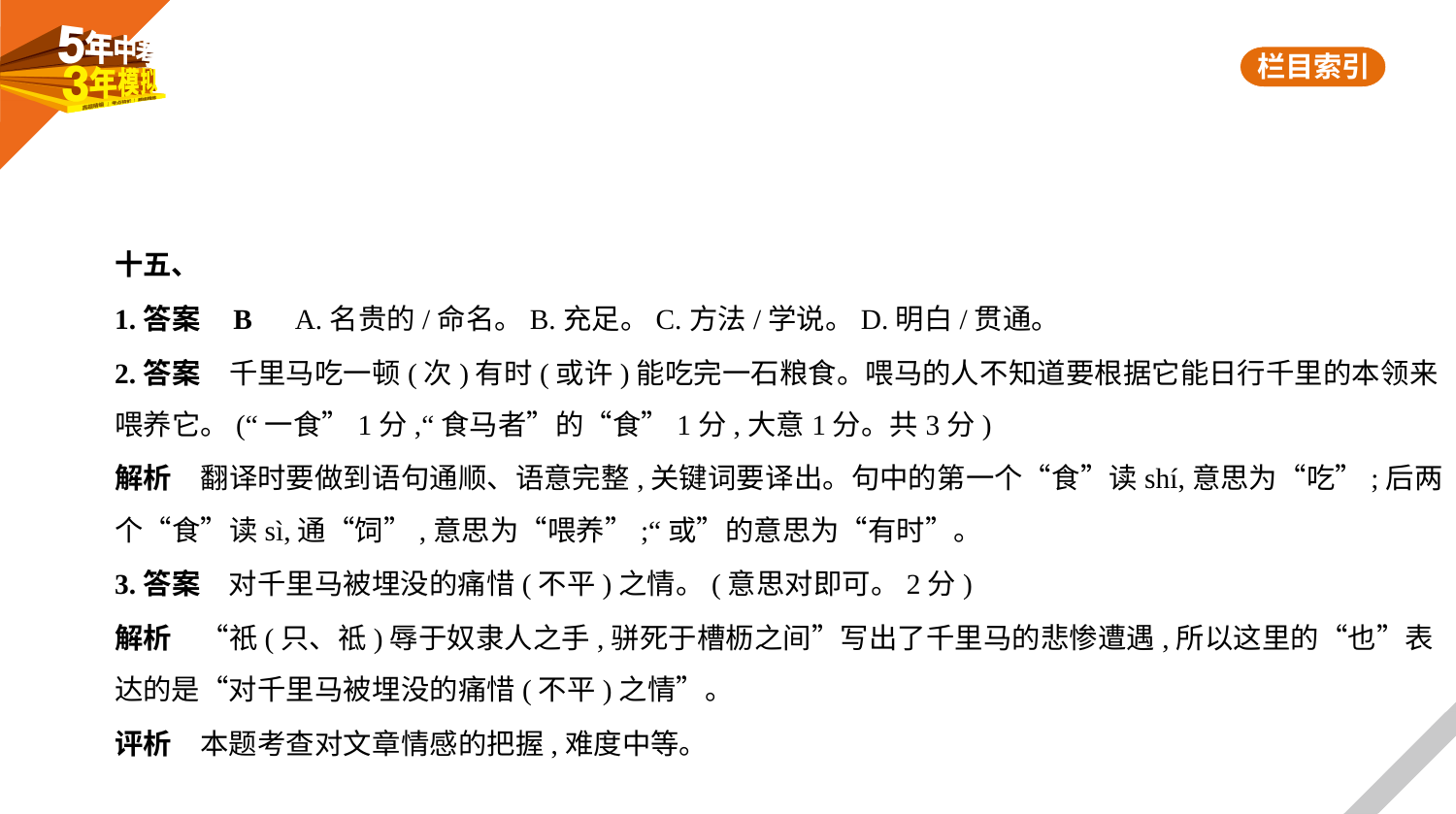

十五、
1.答案    B　A.名贵的/命名。B.充足。C.方法/学说。D.明白/贯通。
2.答案　千里马吃一顿(次)有时(或许)能吃完一石粮食。喂马的人不知道要根据它能日行千里的本领来
喂养它。(“一食”1分,“食马者”的“食”1分,大意1分。共3分)
解析　翻译时要做到语句通顺、语意完整,关键词要译出。句中的第一个“食”读shí,意思为“吃”;后两
个“食”读sì,通“饲”,意思为“喂养”;“或”的意思为“有时”。
3.答案　对千里马被埋没的痛惜(不平)之情。(意思对即可。2分)
解析　“祇(只、祗)辱于奴隶人之手,骈死于槽枥之间”写出了千里马的悲惨遭遇,所以这里的“也”表
达的是“对千里马被埋没的痛惜(不平)之情”。
评析　本题考查对文章情感的把握,难度中等。